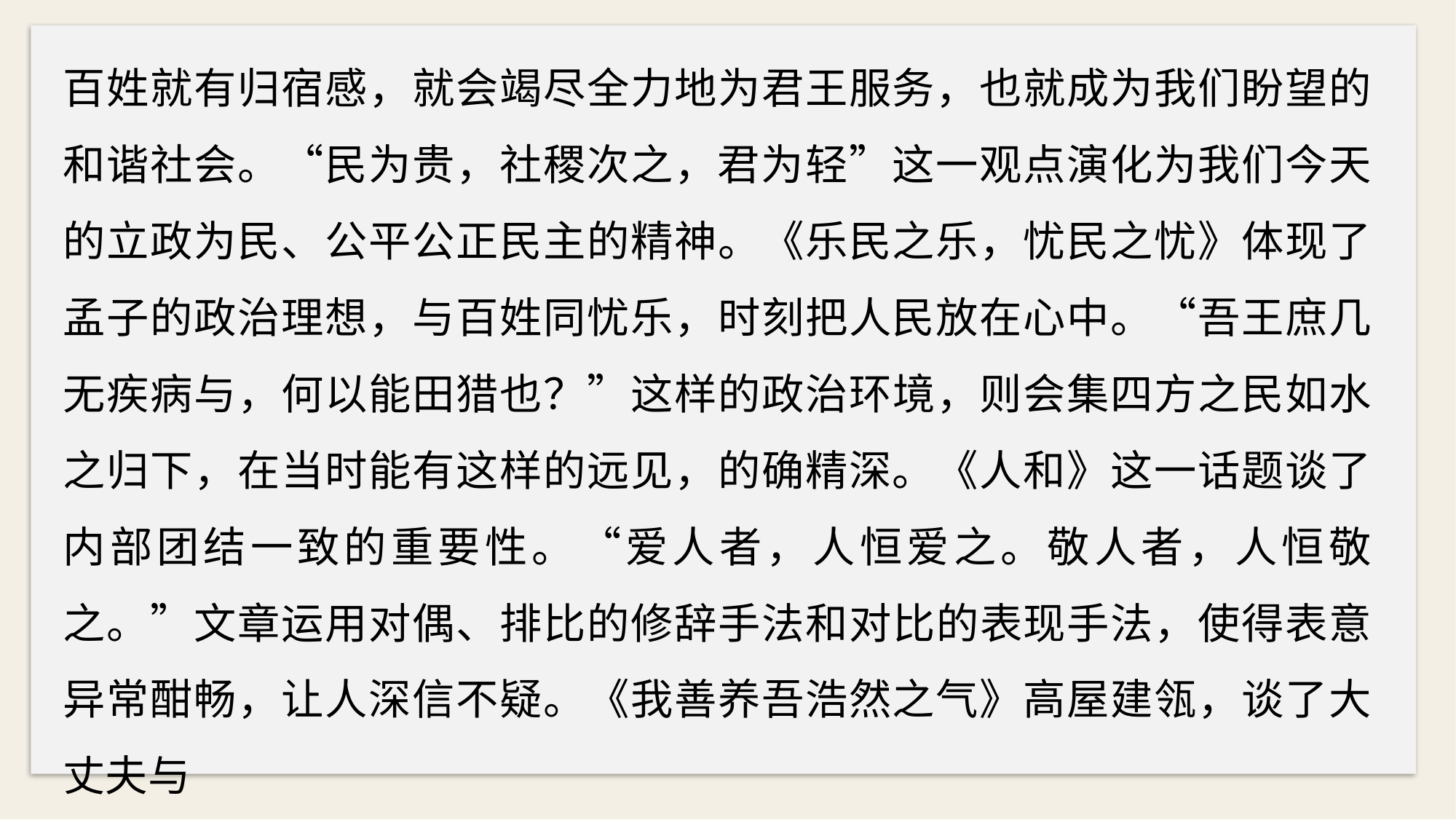

百姓就有归宿感，就会竭尽全力地为君王服务，也就成为我们盼望的和谐社会。“民为贵，社稷次之，君为轻”这一观点演化为我们今天的立政为民、公平公正民主的精神。《乐民之乐，忧民之忧》体现了孟子的政治理想，与百姓同忧乐，时刻把人民放在心中。“吾王庶几无疾病与，何以能田猎也？”这样的政治环境，则会集四方之民如水之归下，在当时能有这样的远见，的确精深。《人和》这一话题谈了内部团结一致的重要性。“爱人者，人恒爱之。敬人者，人恒敬之。”文章运用对偶、排比的修辞手法和对比的表现手法，使得表意异常酣畅，让人深信不疑。《我善养吾浩然之气》高屋建瓴，谈了大丈夫与